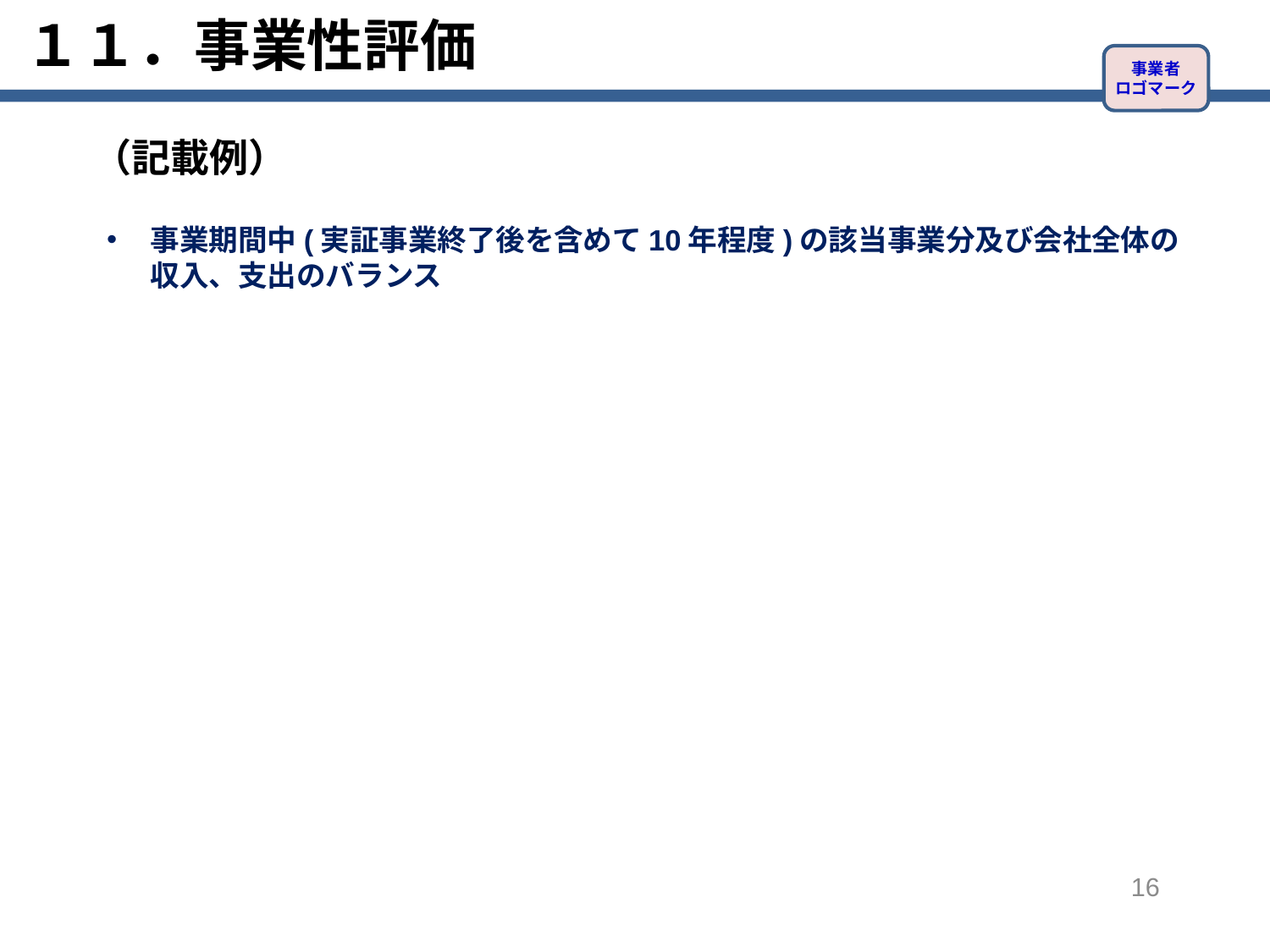

# １１．事業性評価

事業者
ロゴマーク
（記載例）
事業期間中(実証事業終了後を含めて10年程度)の該当事業分及び会社全体の収入、支出のバランス
16